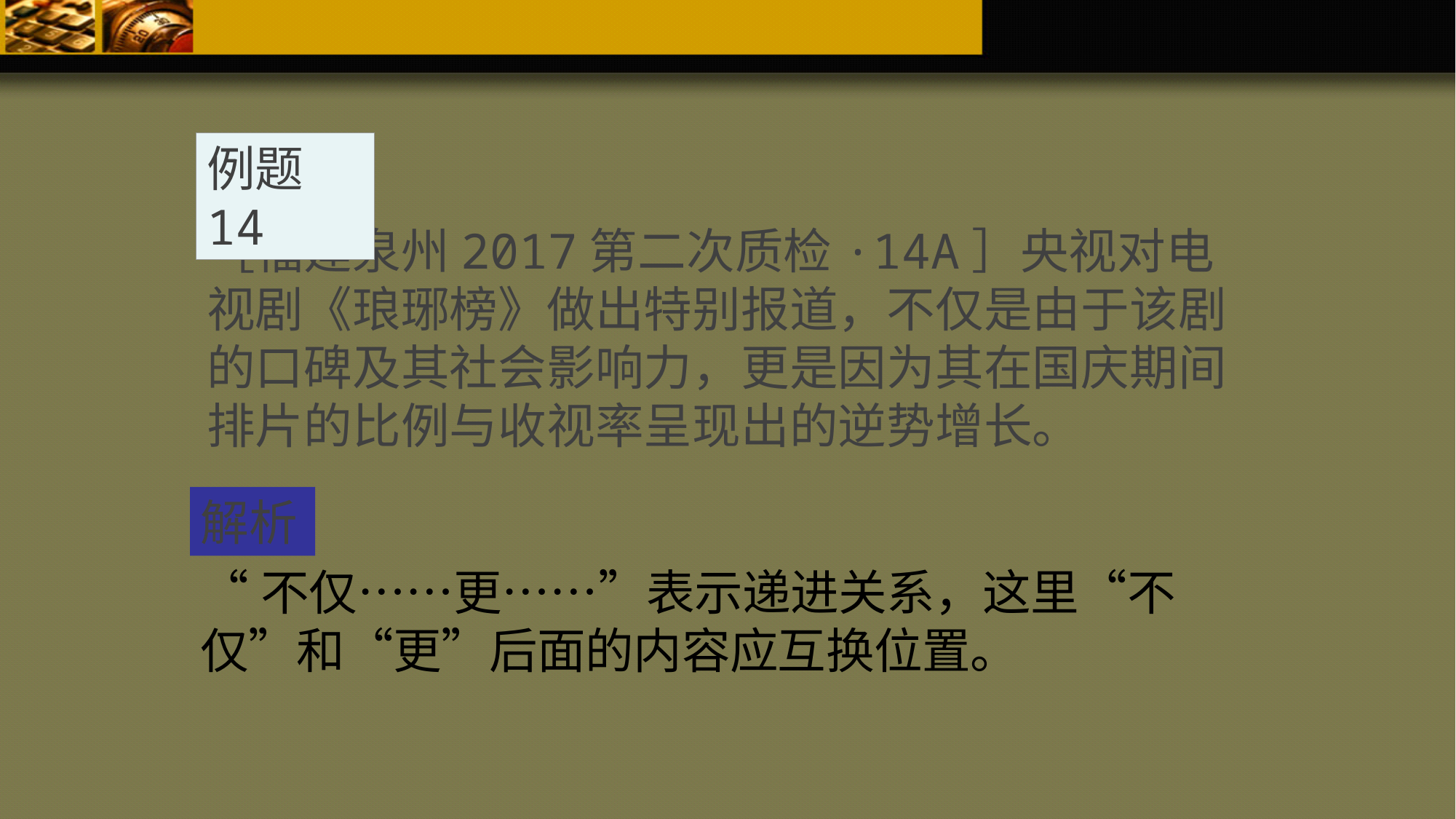

例题14
［福建泉州2017第二次质检·14A］央视对电视剧《琅琊榜》做出特别报道，不仅是由于该剧的口碑及其社会影响力，更是因为其在国庆期间排片的比例与收视率呈现出的逆势增长。
解析
“不仅……更……”表示递进关系，这里“不仅”和“更”后面的内容应互换位置。